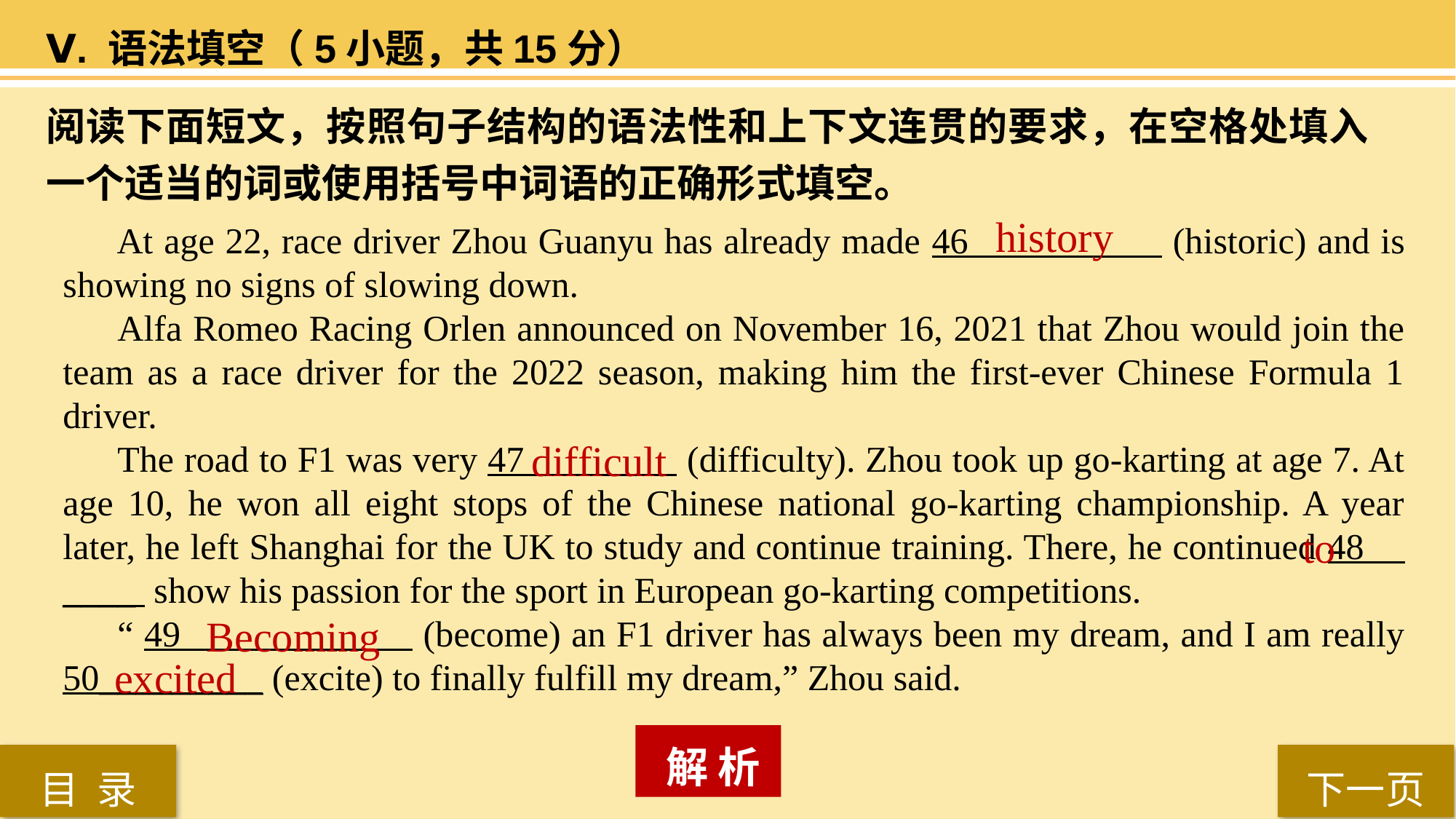

Ⅴ. 语法填空（5小题，共15分）
阅读下面短文，按照句子结构的语法性和上下文连贯的要求，在空格处填入一个适当的词或使用括号中词语的正确形式填空。
 history
     At age 22, race driver Zhou Guanyu has already made 46                   (historic) and is showing no signs of slowing down.
Alfa Romeo Racing Orlen announced on November 16, 2021 that Zhou would join the team as a race driver for the 2022 season, making him the first-ever Chinese Formula 1 driver.
The road to F1 was very 47                (difficulty). Zhou took up go-karting at age 7. At age 10, he won all eight stops of the Chinese national go-karting championship. A year later, he left Shanghai for the UK to study and continue training. There, he continued 48     ____  show his passion for the sport in European go-karting competitions.
“ 49                       (become) an F1 driver has always been my dream, and I am really 50_________ (excite) to finally fulfill my dream,” Zhou said.
 difficult
to
Becoming
excited
 解 析